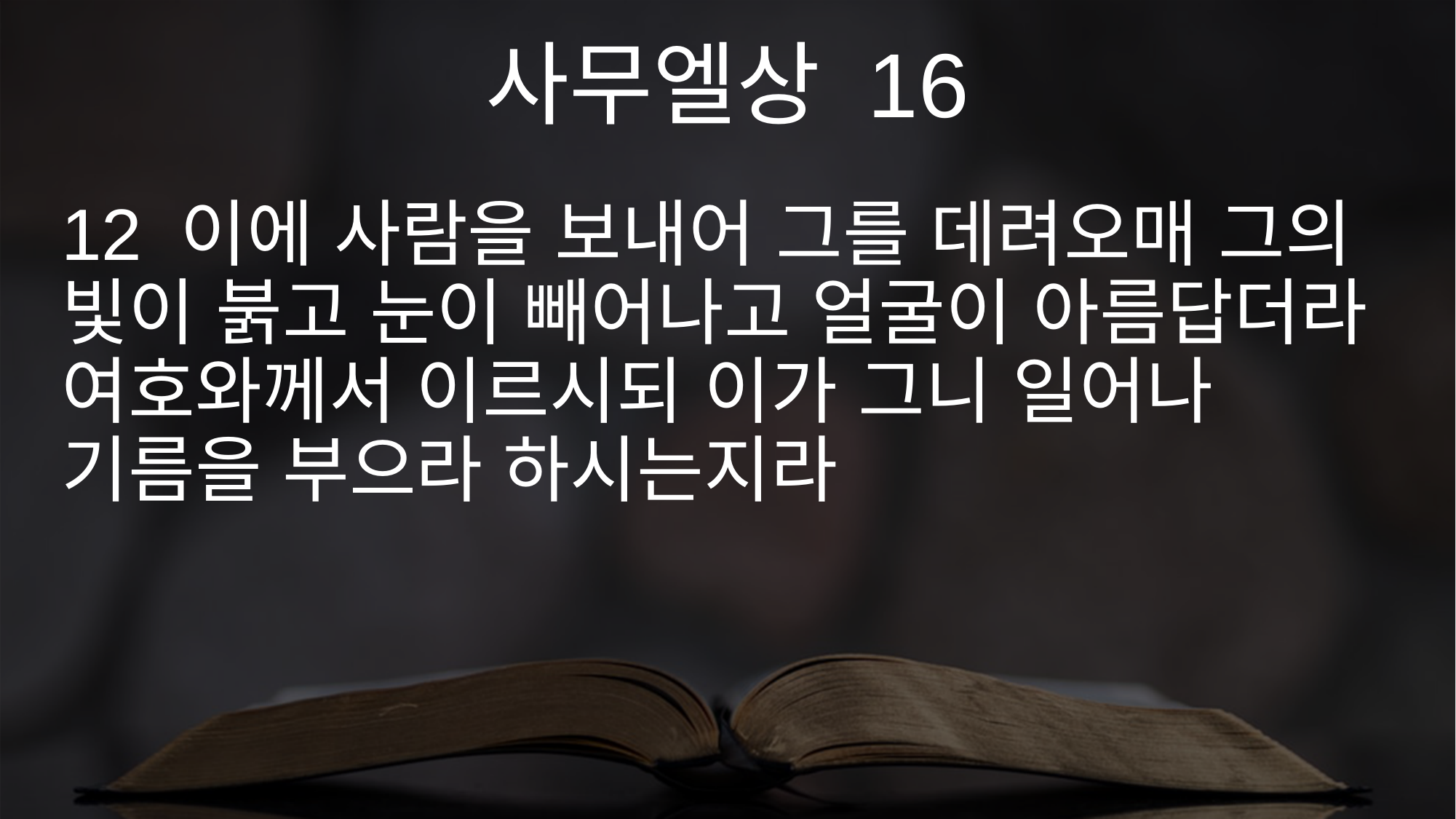

사무엘상 16
12 이에 사람을 보내어 그를 데려오매 그의 빛이 붉고 눈이 빼어나고 얼굴이 아름답더라 여호와께서 이르시되 이가 그니 일어나 기름을 부으라 하시는지라